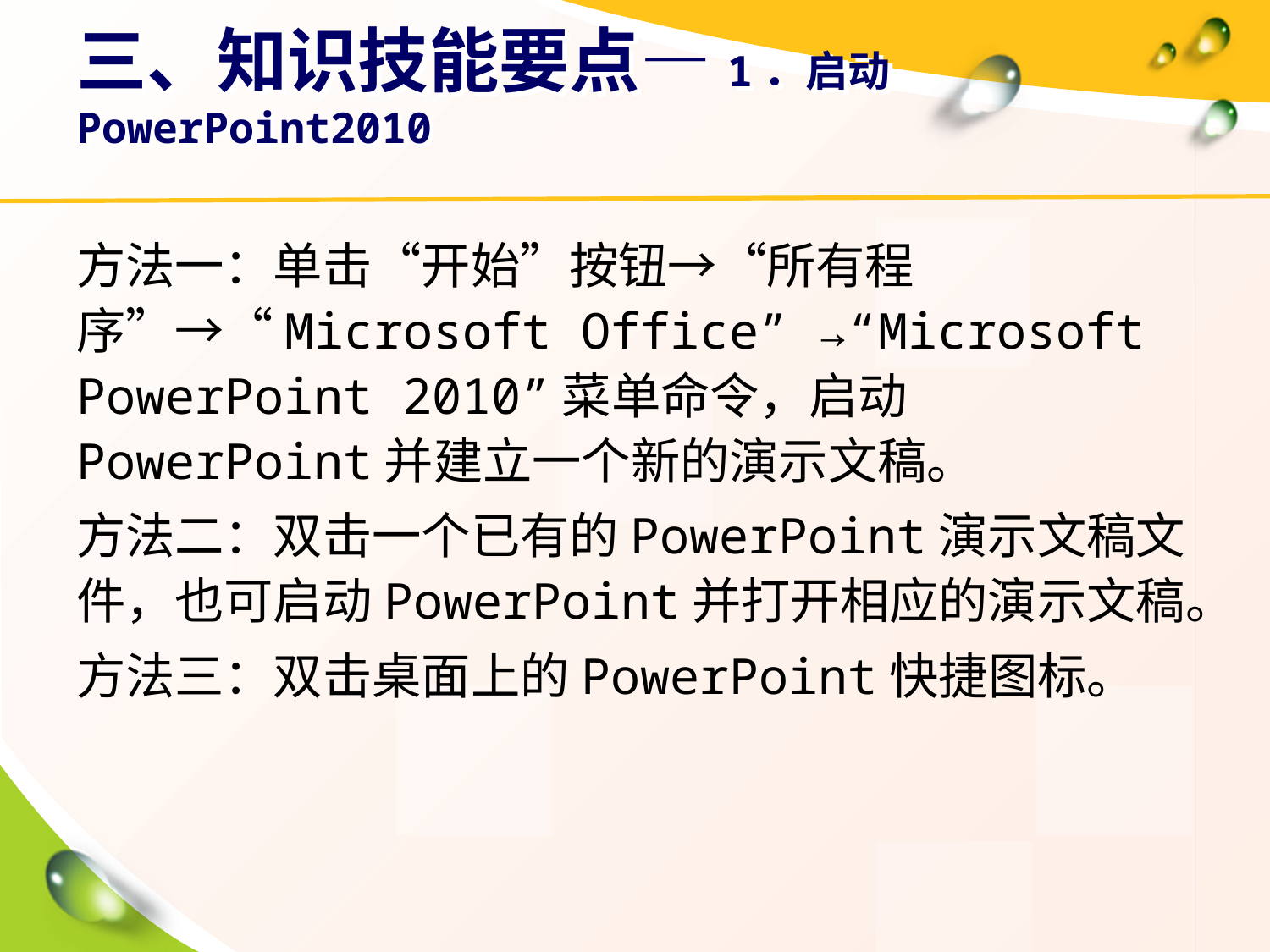

# 三、知识技能要点—1．启动PowerPoint2010
方法一：单击“开始”按钮→“所有程序”→“Microsoft Office” →“Microsoft PowerPoint 2010”菜单命令，启动PowerPoint并建立一个新的演示文稿。
方法二：双击一个已有的PowerPoint演示文稿文件，也可启动PowerPoint并打开相应的演示文稿。
方法三：双击桌面上的PowerPoint快捷图标。